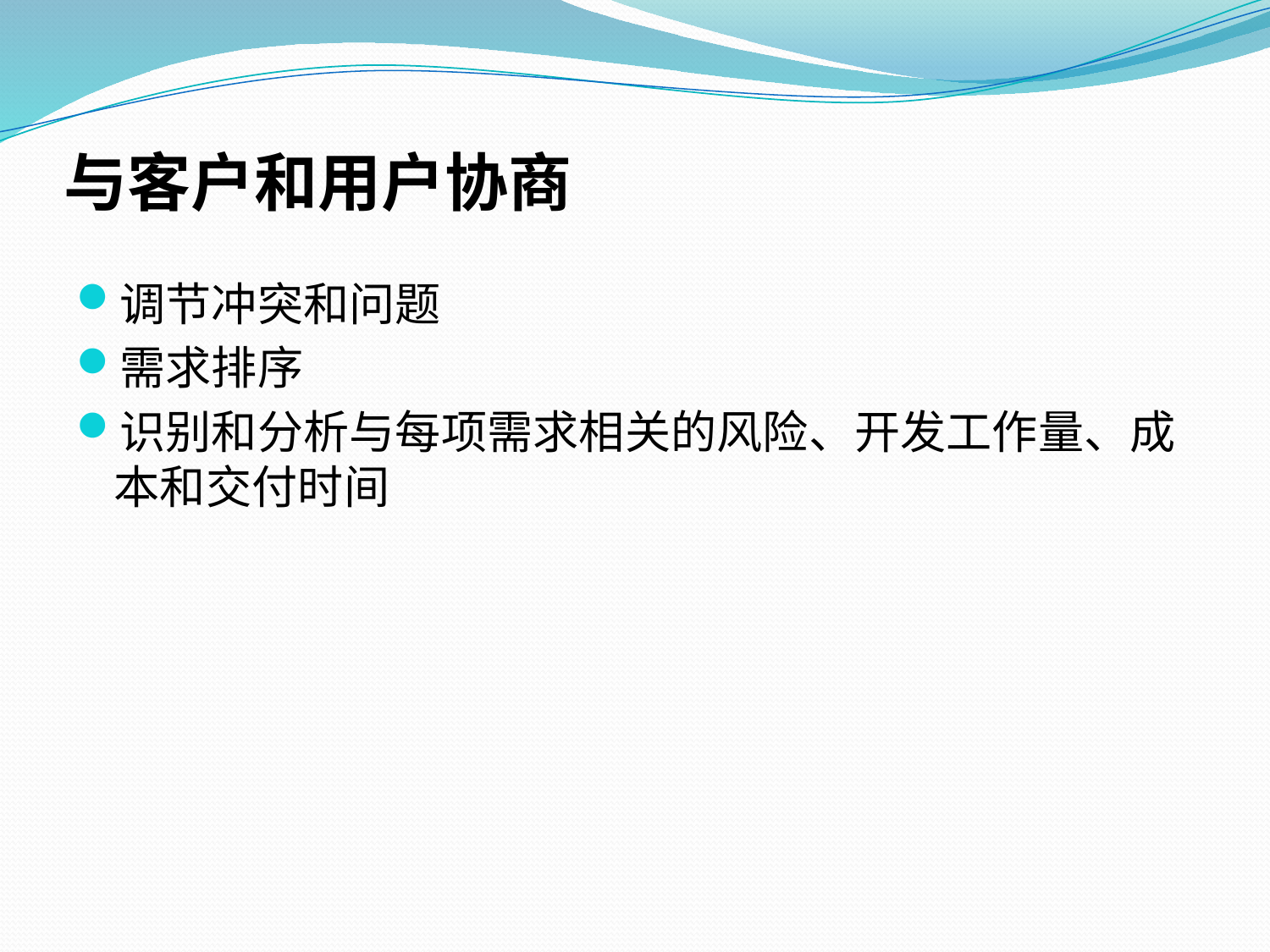

# 与客户和用户协商
调节冲突和问题
需求排序
识别和分析与每项需求相关的风险、开发工作量、成本和交付时间